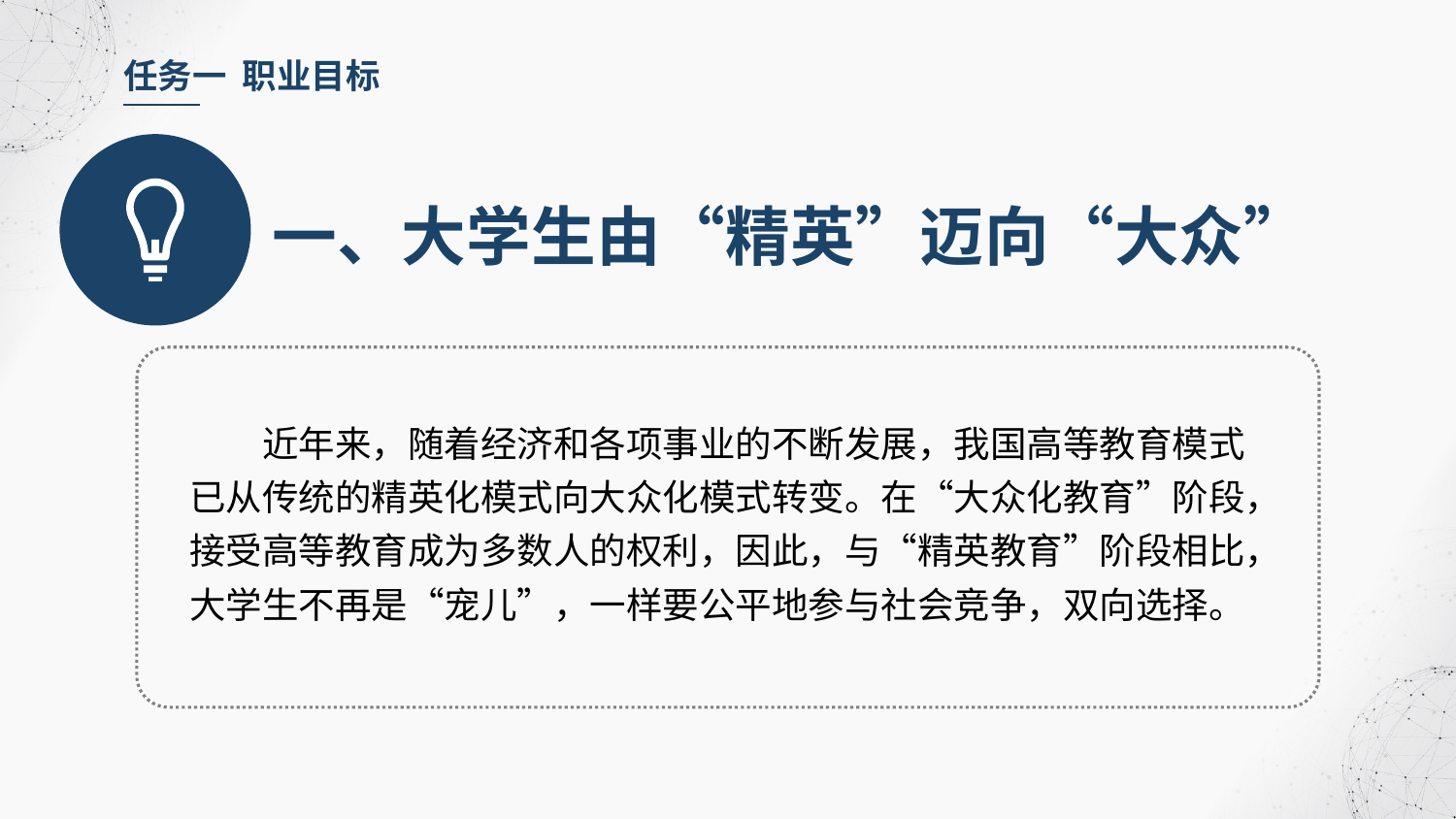

任务一  职业目标

一、大学生由“精英”迈向“大众”

近年来，随着经济和各项事业的不断发展，我国高等教育模式已从传统的精英化模式向大众化模式转变。在“大众化教育”阶段，接受高等教育成为多数人的权利，因此，与“精英教育”阶段相比，大学生不再是“宠儿”，一样要公平地参与社会竞争，双向选择。